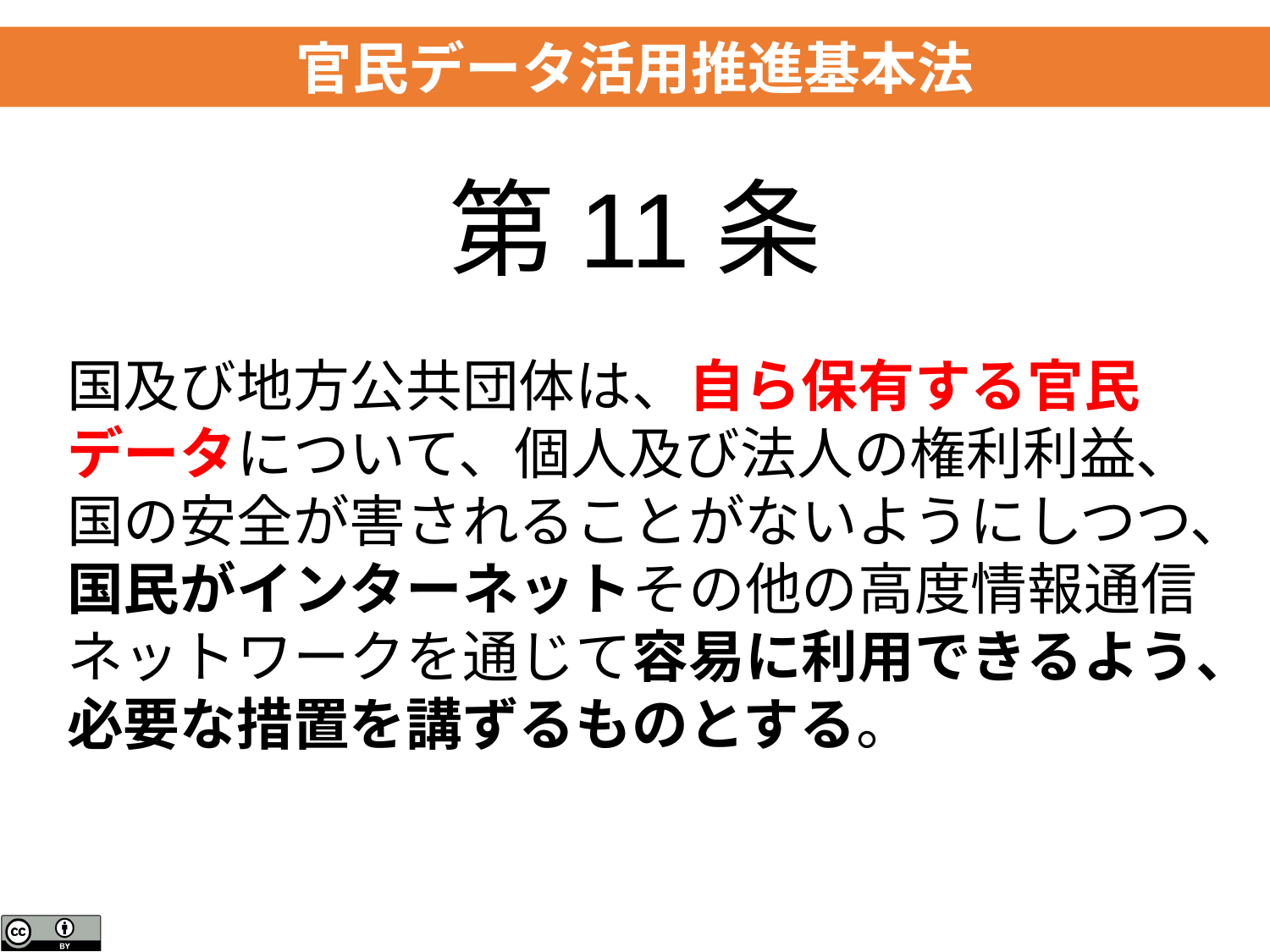

官民データ活用推進基本法
第11条
国及び地方公共団体は、自ら保有する官民データについて、個人及び法人の権利利益、国の安全が害されることがないようにしつつ、国民がインターネットその他の高度情報通信ネットワークを通じて容易に利用できるよう、必要な措置を講ずるものとする。